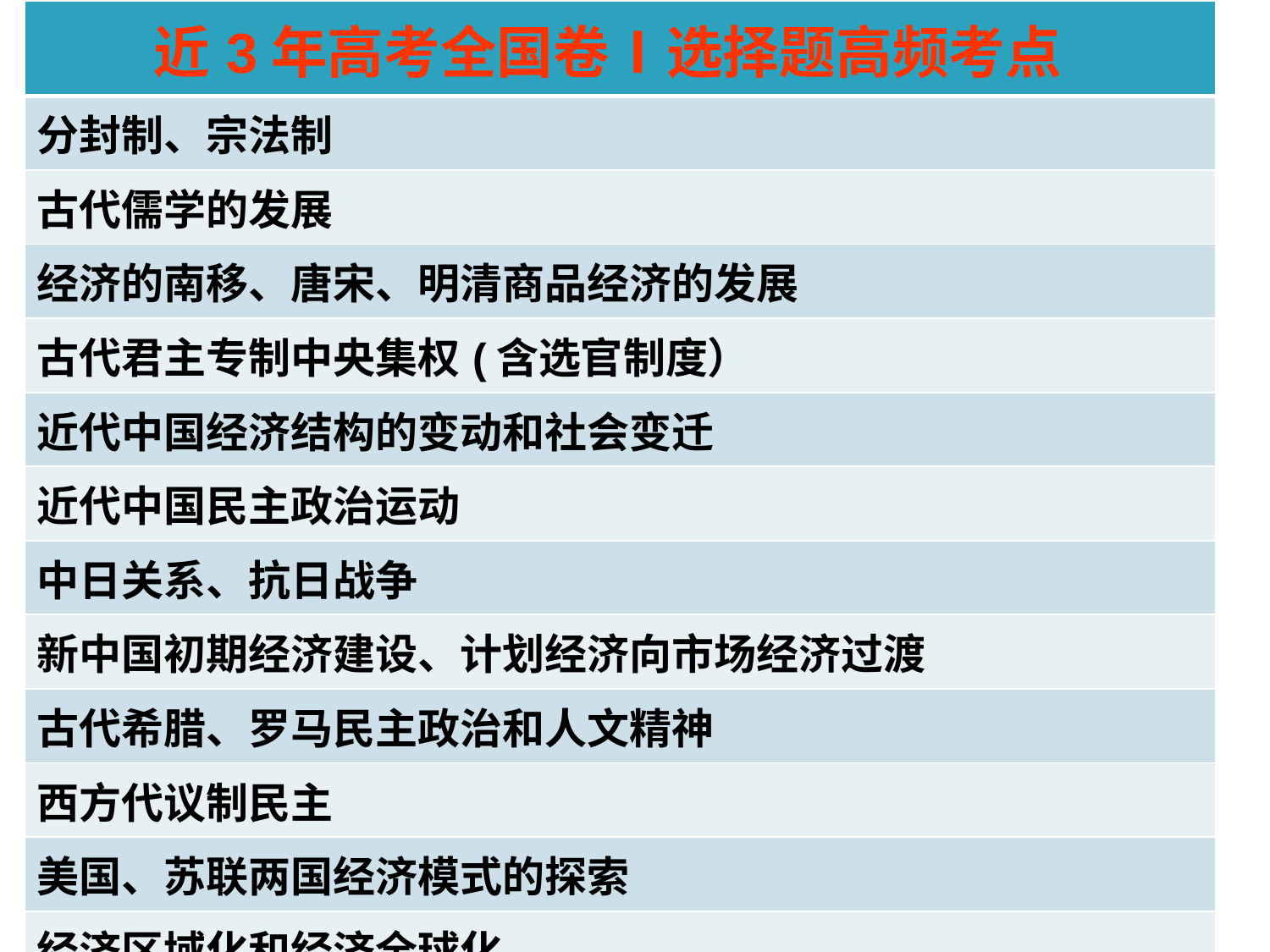

| 近3年高考全国卷Ⅰ选择题高频考点 |
| --- |
| 分封制、宗法制 |
| 古代儒学的发展 |
| 经济的南移、唐宋、明清商品经济的发展 |
| 古代君主专制中央集权(含选官制度） |
| 近代中国经济结构的变动和社会变迁 |
| 近代中国民主政治运动 |
| 中日关系、抗日战争 |
| 新中国初期经济建设、计划经济向市场经济过渡 |
| 古代希腊、罗马民主政治和人文精神 |
| 西方代议制民主 |
| 美国、苏联两国经济模式的探索 |
| 经济区域化和经济全球化 |
| 近代自然科学与工业革命 |